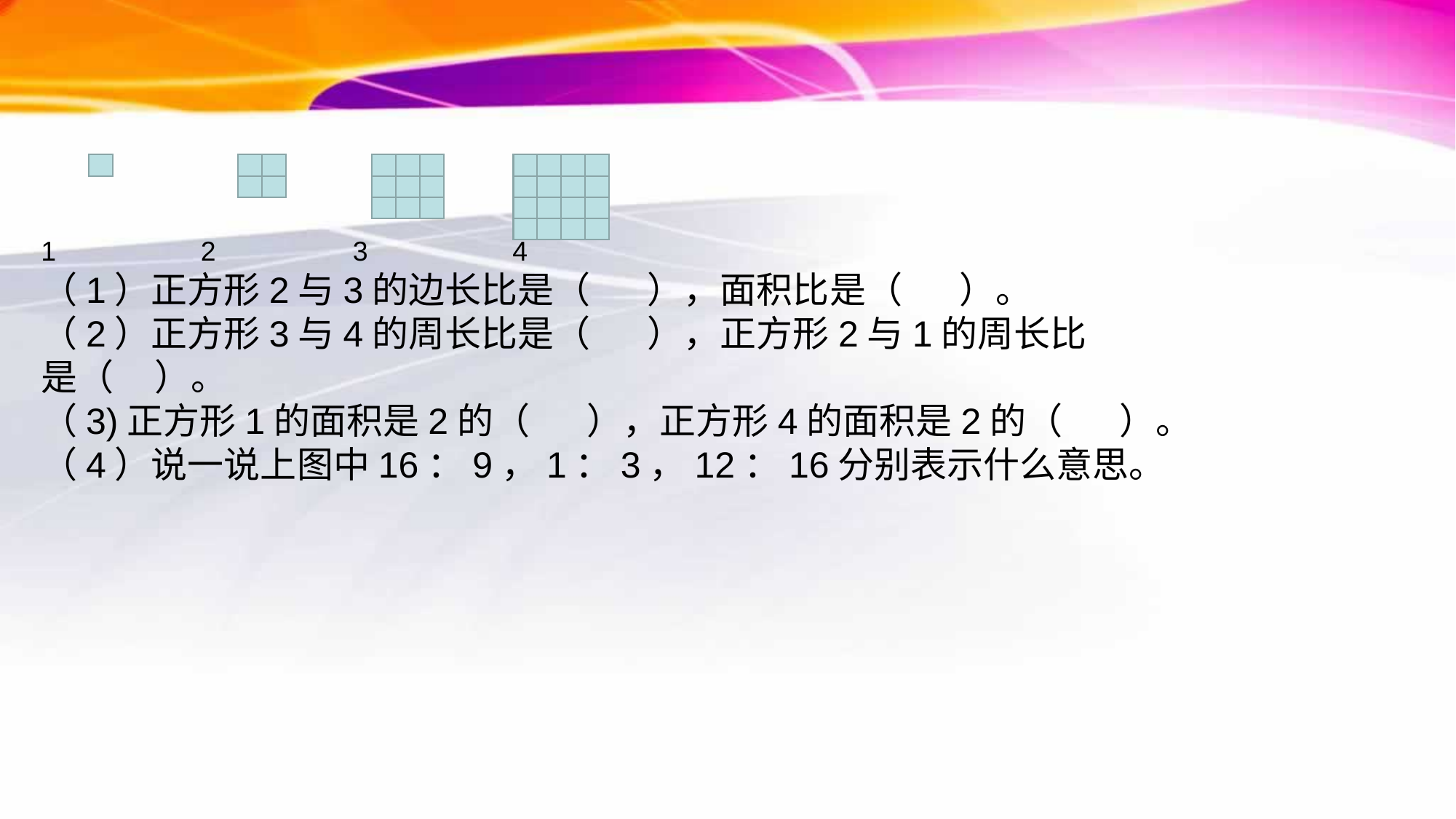

1                   2                  3                   4
（1）正方形2与3的边长比是（       ），面积比是（       ）。
（2）正方形3与4的周长比是（       ），正方形2与1的周长比
是（     ）。
（3)正方形1的面积是2的（       ），正方形4的面积是2的（       ）。
（4）说一说上图中16：9，1：3，12：16分别表示什么意思。